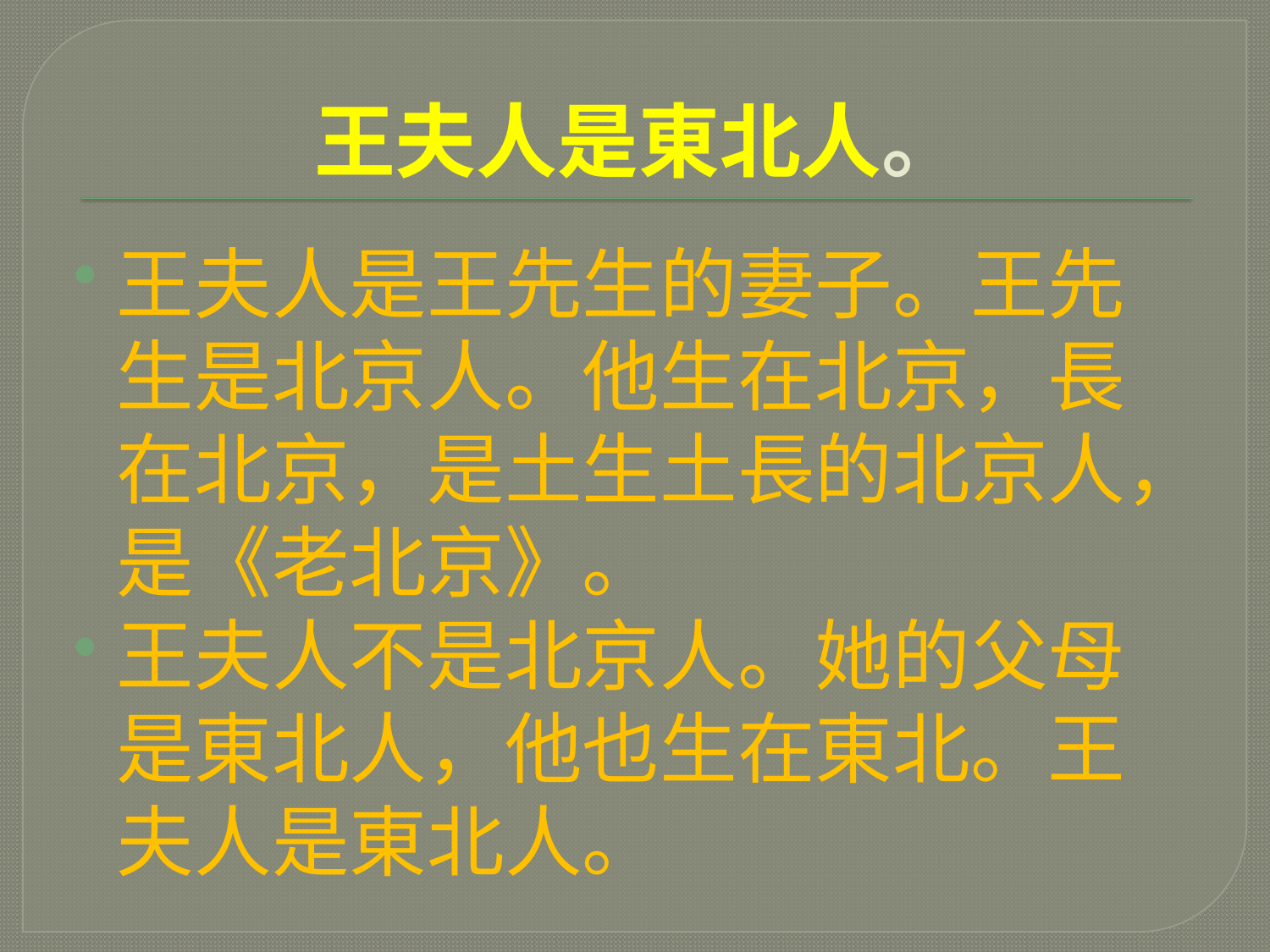

# 王夫人是東北人。
王夫人是王先生的妻子。王先生是北京人。他生在北京，長在北京，是土生土長的北京人，是《老北京》。
王夫人不是北京人。她的父母是東北人，他也生在東北。王夫人是東北人。